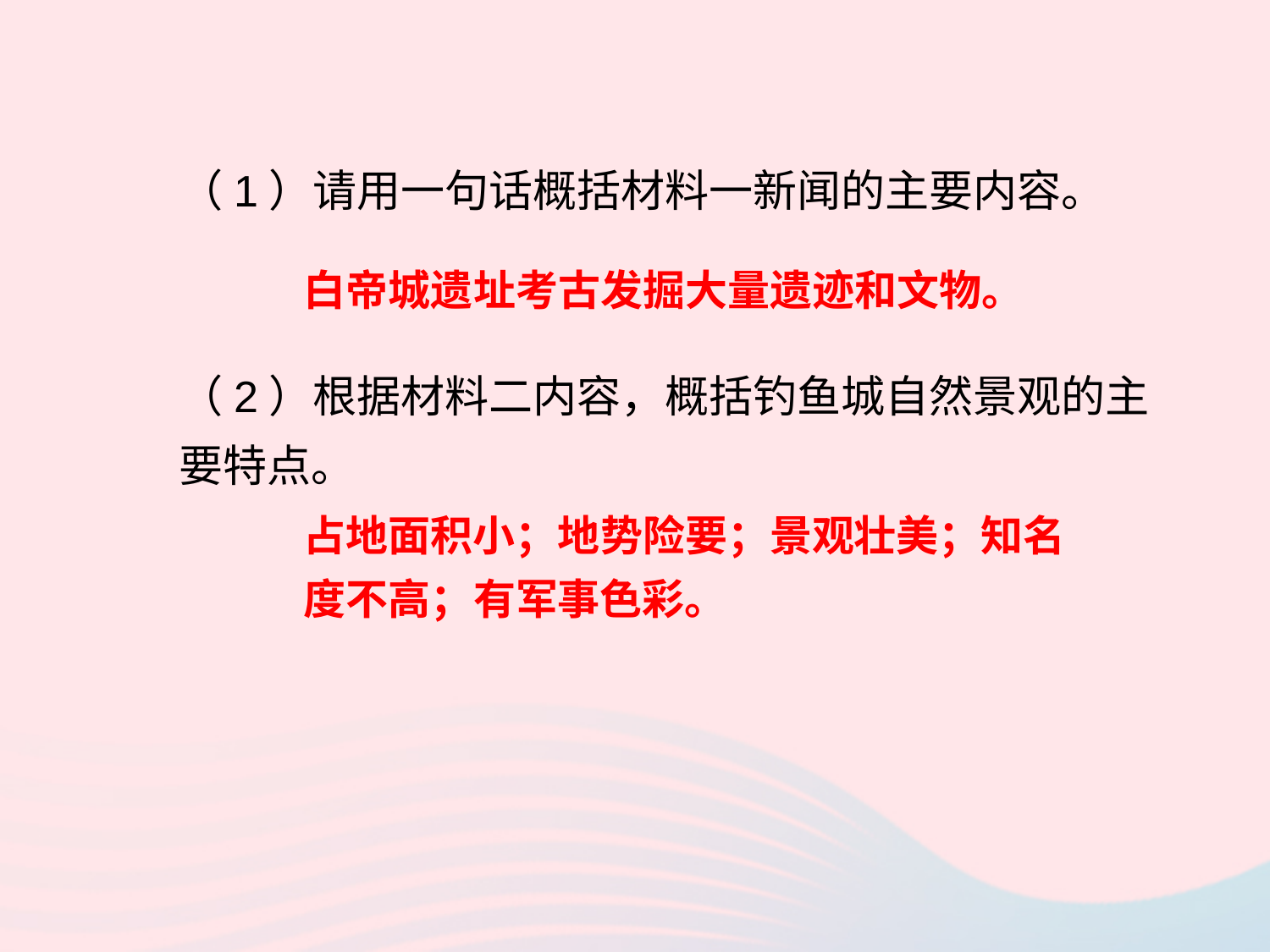

（1）请用一句话概括材料一新闻的主要内容。

（2）根据材料二内容，概括钓鱼城自然景观的主要特点。
白帝城遗址考古发掘大量遗迹和文物。
占地面积小；地势险要；景观壮美；知名度不高；有军事色彩。